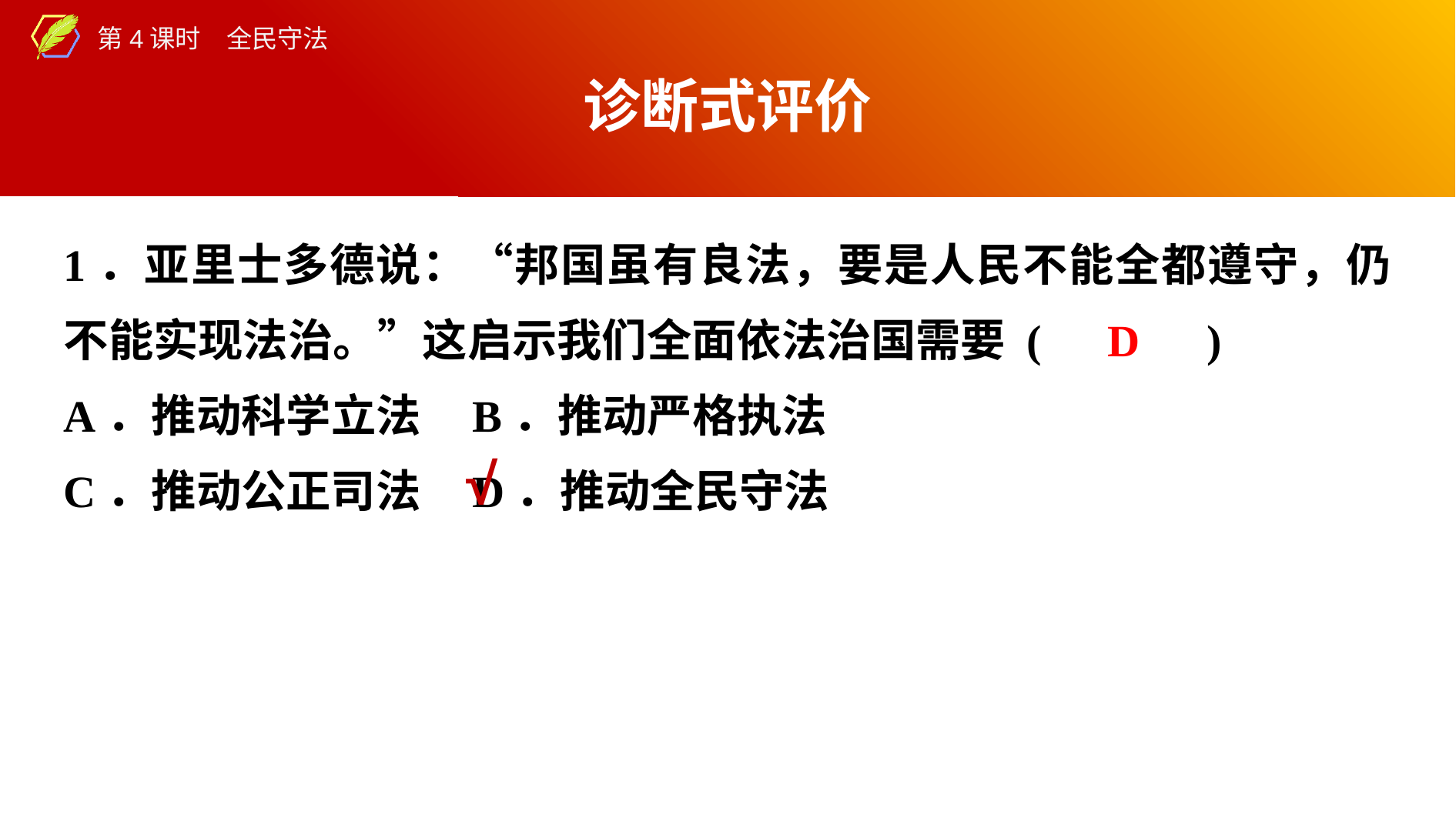

诊断式评价
1．亚里士多德说：“邦国虽有良法，要是人民不能全都遵守，仍不能实现法治。”这启示我们全面依法治国需要 (　D　)
A．推动科学立法    B．推动严格执法
C．推动公正司法    D．推动全民守法
√